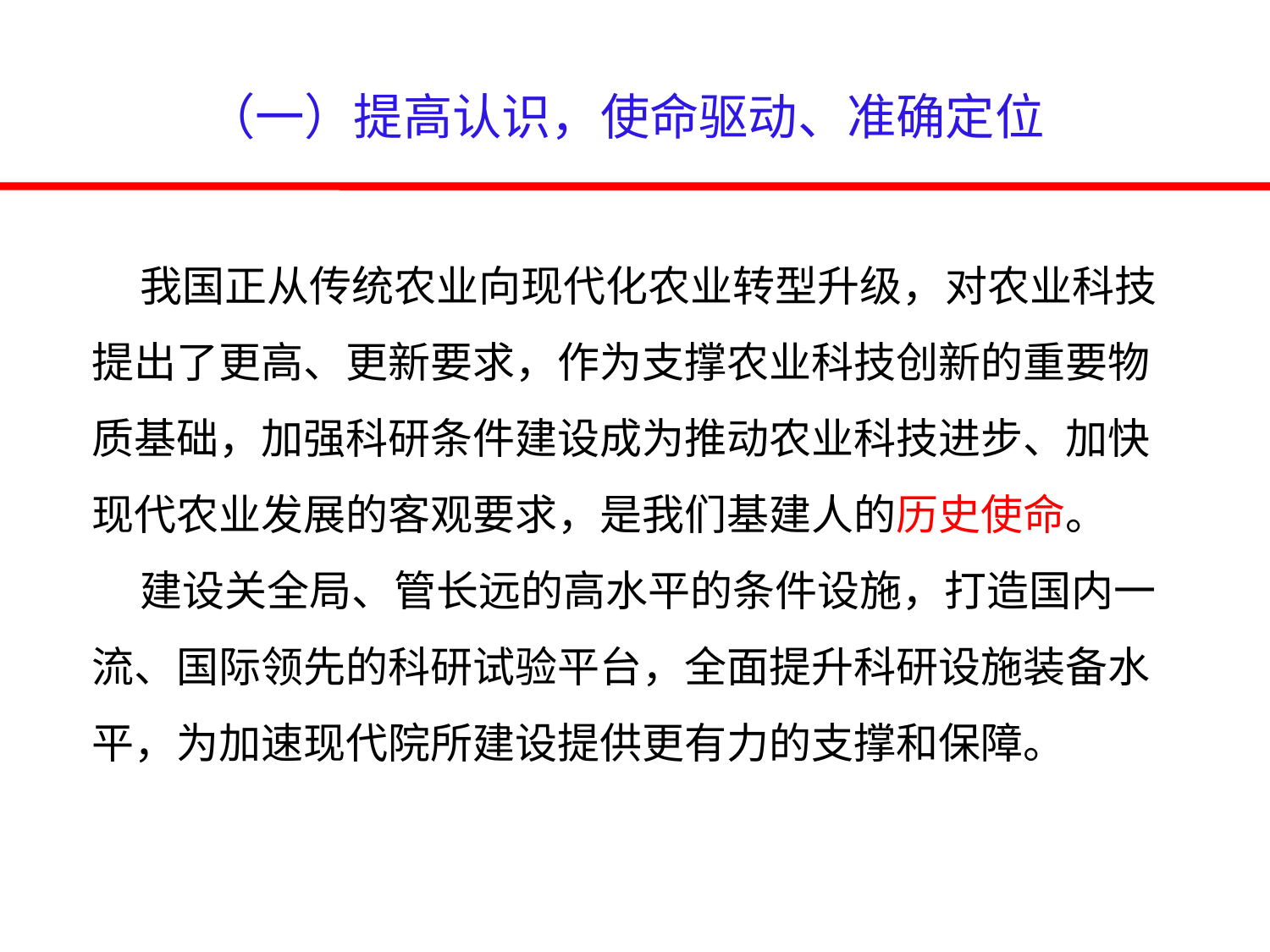

（一）提高认识，使命驱动、准确定位

    我国正从传统农业向现代化农业转型升级，对农业科技提出了更高、更新要求，作为支撑农业科技创新的重要物质基础，加强科研条件建设成为推动农业科技进步、加快现代农业发展的客观要求，是我们基建人的历史使命。
    建设关全局、管长远的高水平的条件设施，打造国内一流、国际领先的科研试验平台，全面提升科研设施装备水平，为加速现代院所建设提供更有力的支撑和保障。